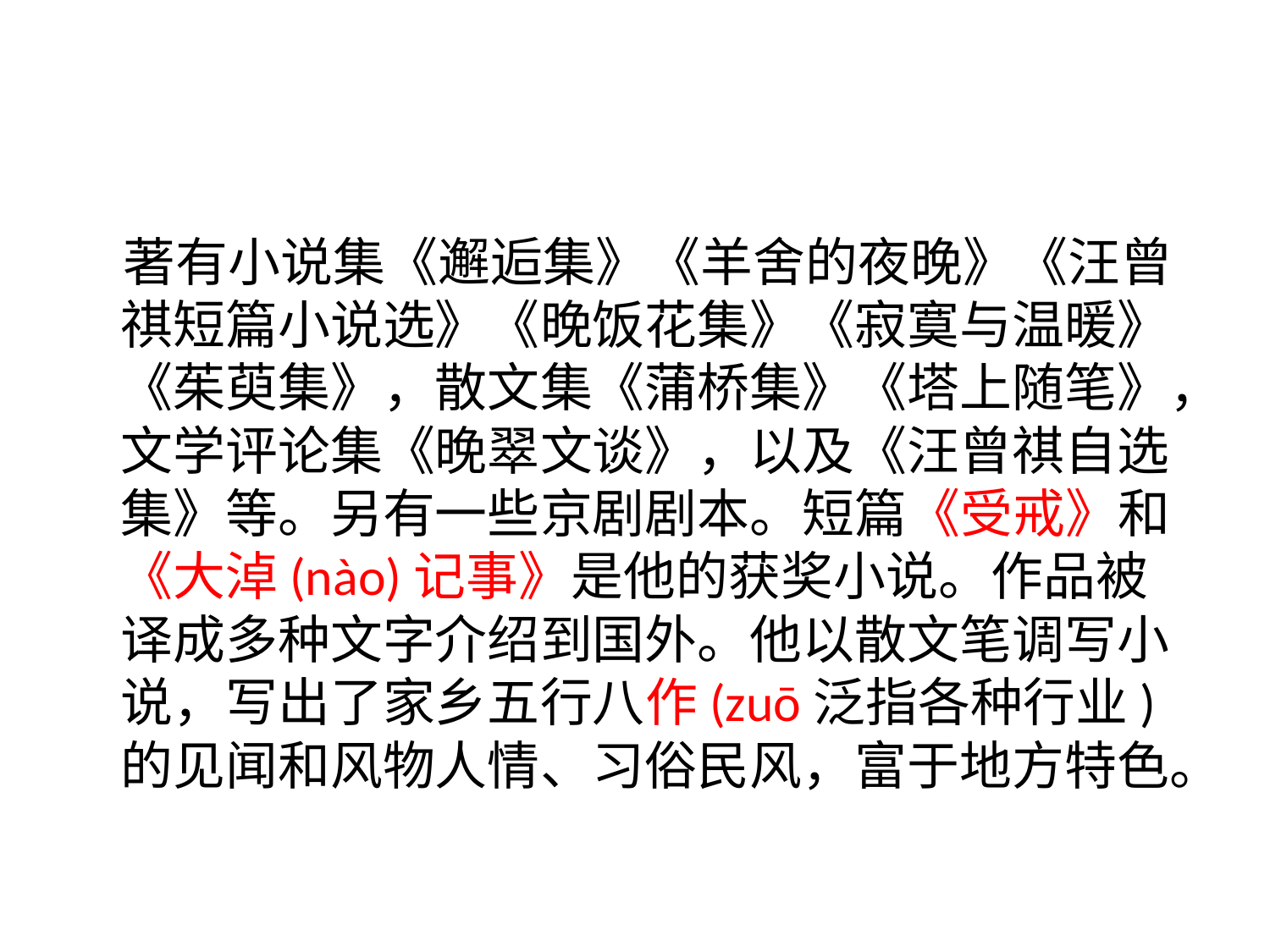

#
   著有小说集《邂逅集》《羊舍的夜晚》《汪曾祺短篇小说选》《晚饭花集》《寂寞与温暖》《茱萸集》，散文集《蒲桥集》《塔上随笔》，文学评论集《晚翠文谈》，以及《汪曾祺自选集》等。另有一些京剧剧本。短篇《受戒》和《大淖(nào)记事》是他的获奖小说。作品被译成多种文字介绍到国外。他以散文笔调写小说，写出了家乡五行八作(zuō泛指各种行业)的见闻和风物人情、习俗民风，富于地方特色。